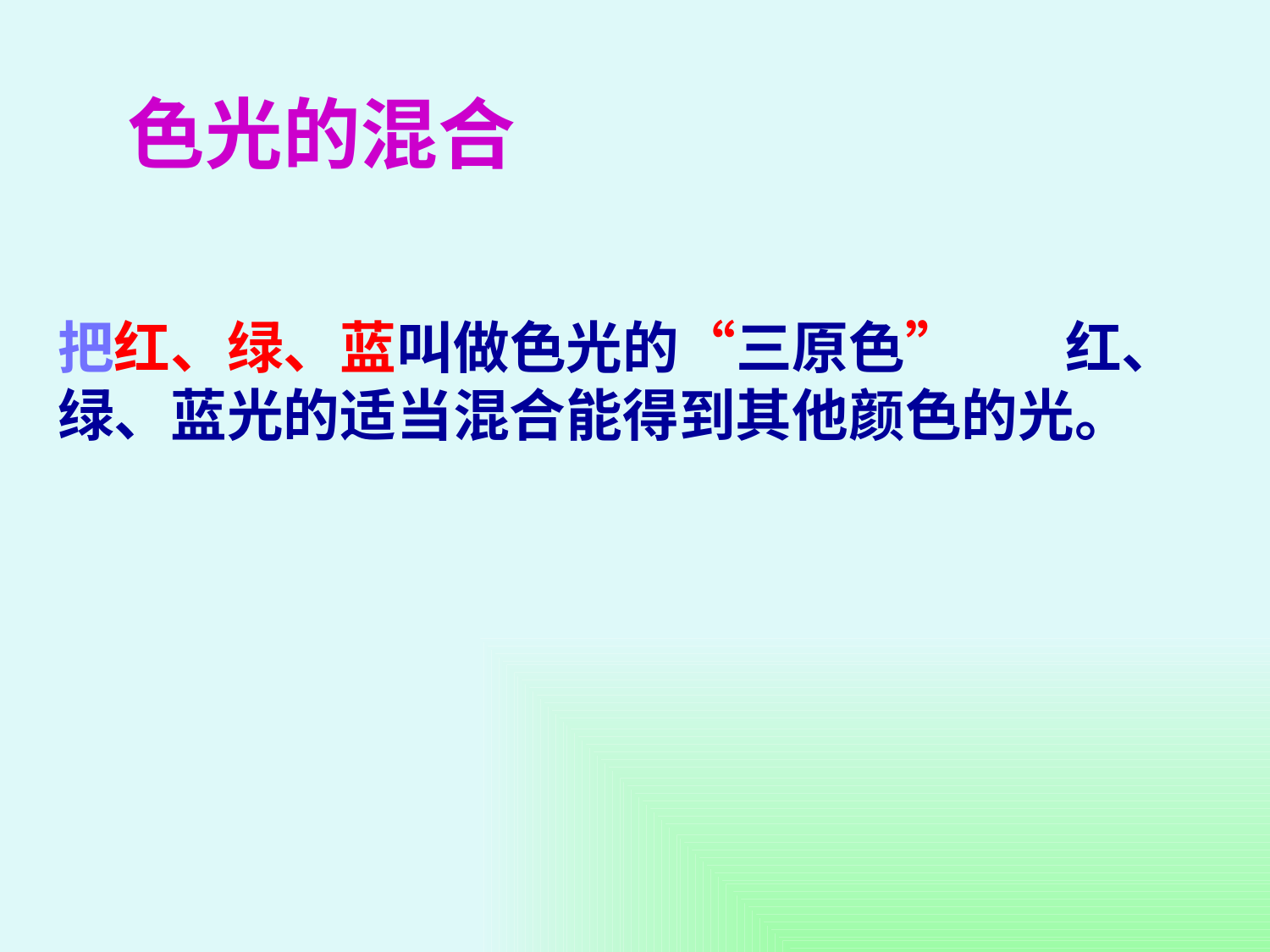

色光的混合
把红、绿、蓝叫做色光的“三原色”        红、绿、蓝光的适当混合能得到其他颜色的光。